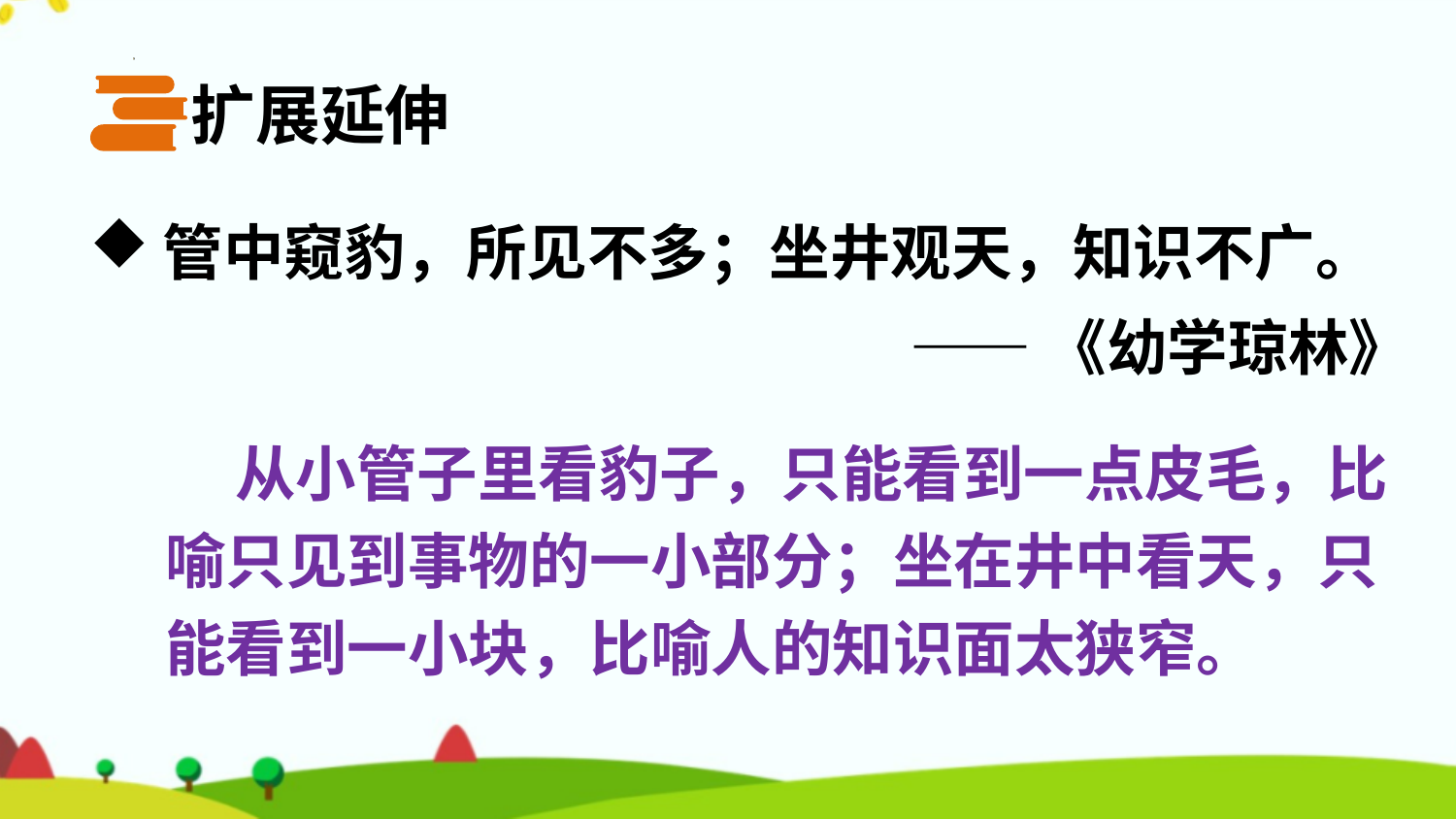

扩展延伸

管中窥豹，所见不多；坐井观天，知识不广。
——《幼学琼林》
    从小管子里看豹子，只能看到一点皮毛，比喻只见到事物的一小部分；坐在井中看天，只能看到一小块，比喻人的知识面太狭窄。